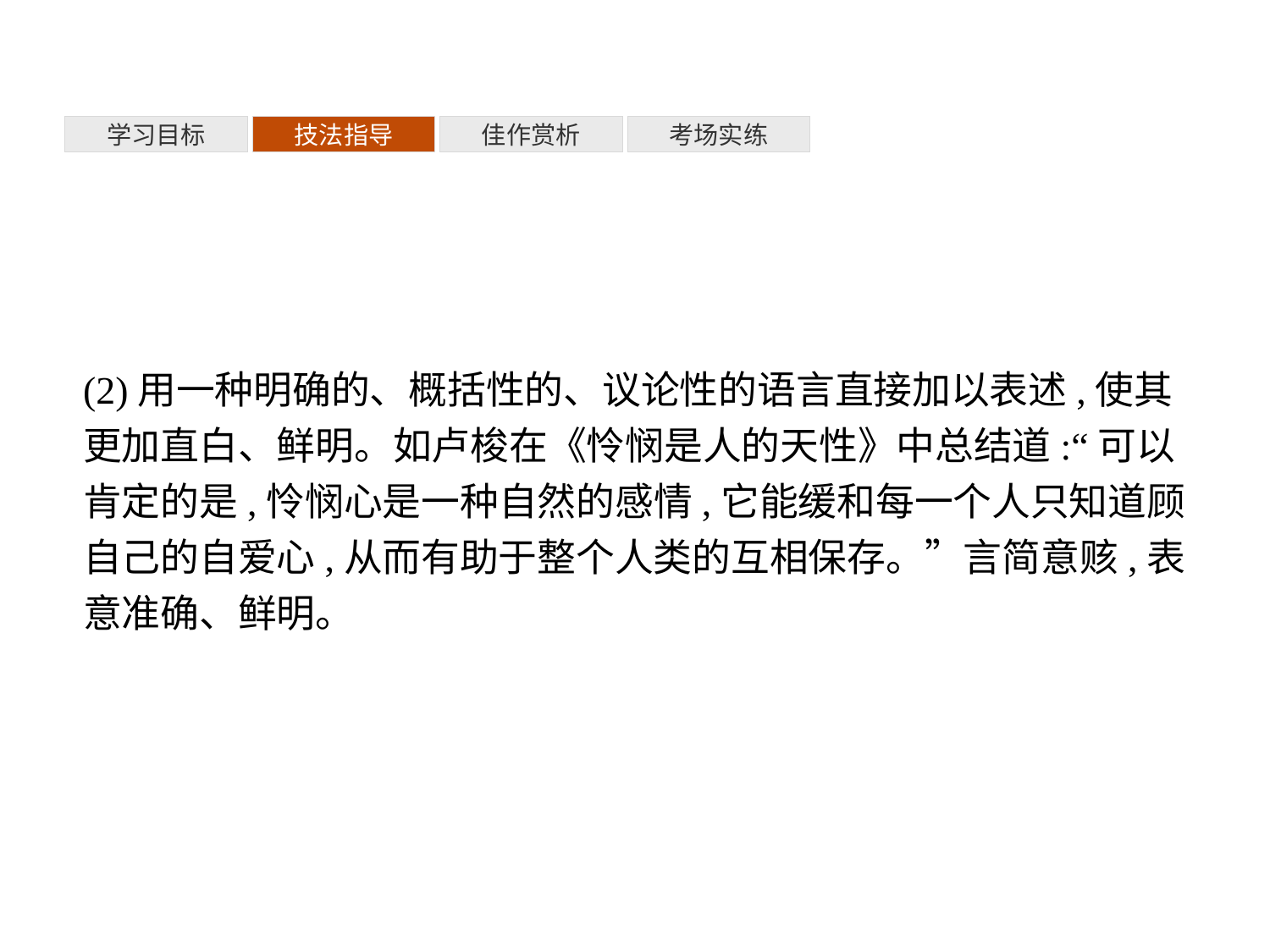

考场实练
学习目标
技法指导
佳作赏析
(2)用一种明确的、概括性的、议论性的语言直接加以表述,使其更加直白、鲜明。如卢梭在《怜悯是人的天性》中总结道:“可以肯定的是,怜悯心是一种自然的感情,它能缓和每一个人只知道顾自己的自爱心,从而有助于整个人类的互相保存。”言简意赅,表意准确、鲜明。